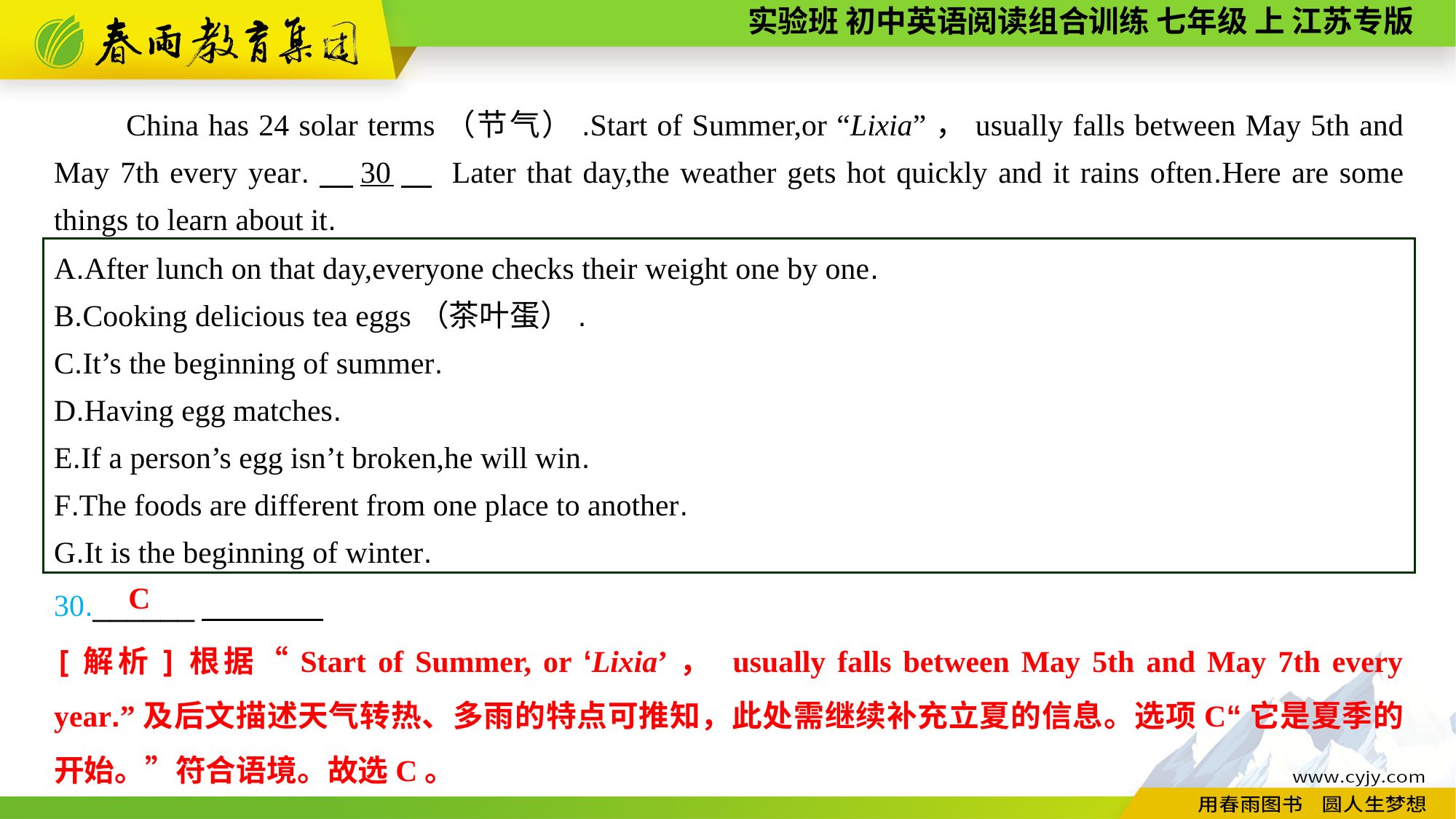

China has 24 solar terms（节气）.Start of Summer,or “Lixia”，usually falls between May 5th and May 7th every year.　30　 Later that day,the weather gets hot quickly and it rains often.Here are some things to learn about it.
A.After lunch on that day,everyone checks their weight one by one.
B.Cooking delicious tea eggs（茶叶蛋）.
C.It’s the beginning of summer.
D.Having egg matches.
E.If a person’s egg isn’t broken,he will win.
F.The foods are different from one place to another.
G.It is the beginning of winter.

30.______
C
[解析]根据“Start of Summer, or ‘Lixia’， usually falls between May 5th and May 7th every year.”及后文描述天气转热、多雨的特点可推知，此处需继续补充立夏的信息。选项C“它是夏季的开始。”符合语境。故选C。